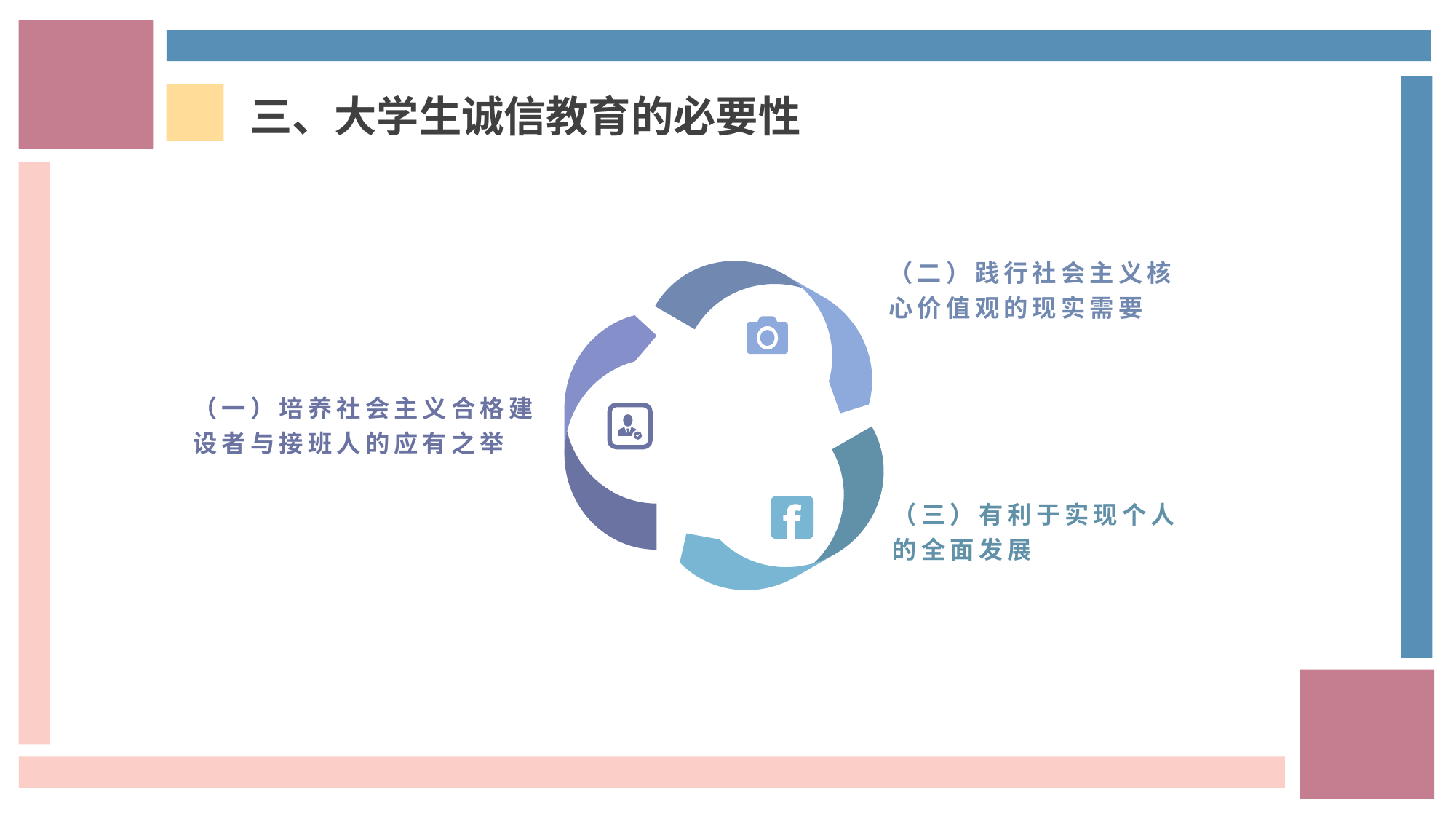

三、大学生诚信教育的必要性

（二）践行社会主义核心价值观的现实需要

（一）培养社会主义合格建设者与接班人的应有之举

（三）有利于实现个人的全面发展